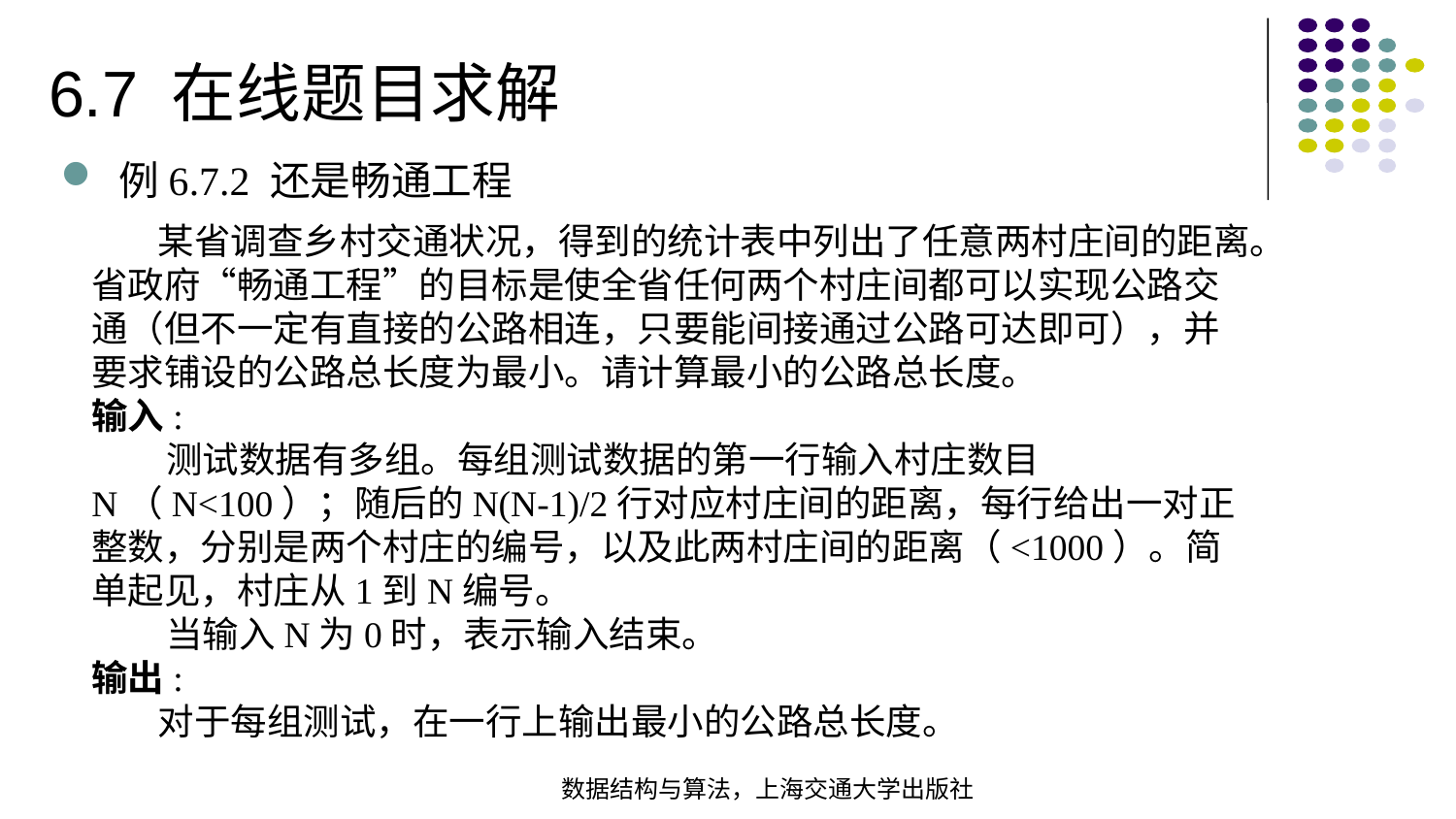

6.7 在线题目求解
例6.7.2 还是畅通工程
       某省调查乡村交通状况，得到的统计表中列出了任意两村庄间的距离。省政府“畅通工程”的目标是使全省任何两个村庄间都可以实现公路交通（但不一定有直接的公路相连，只要能间接通过公路可达即可），并要求铺设的公路总长度为最小。请计算最小的公路总长度。
输入:
        测试数据有多组。每组测试数据的第一行输入村庄数目N（N<100）；随后的N(N-1)/2行对应村庄间的距离，每行给出一对正整数，分别是两个村庄的编号，以及此两村庄间的距离（<1000）。简单起见，村庄从1到N编号。
        当输入N为0时，表示输入结束。
输出:
       对于每组测试，在一行上输出最小的公路总长度。